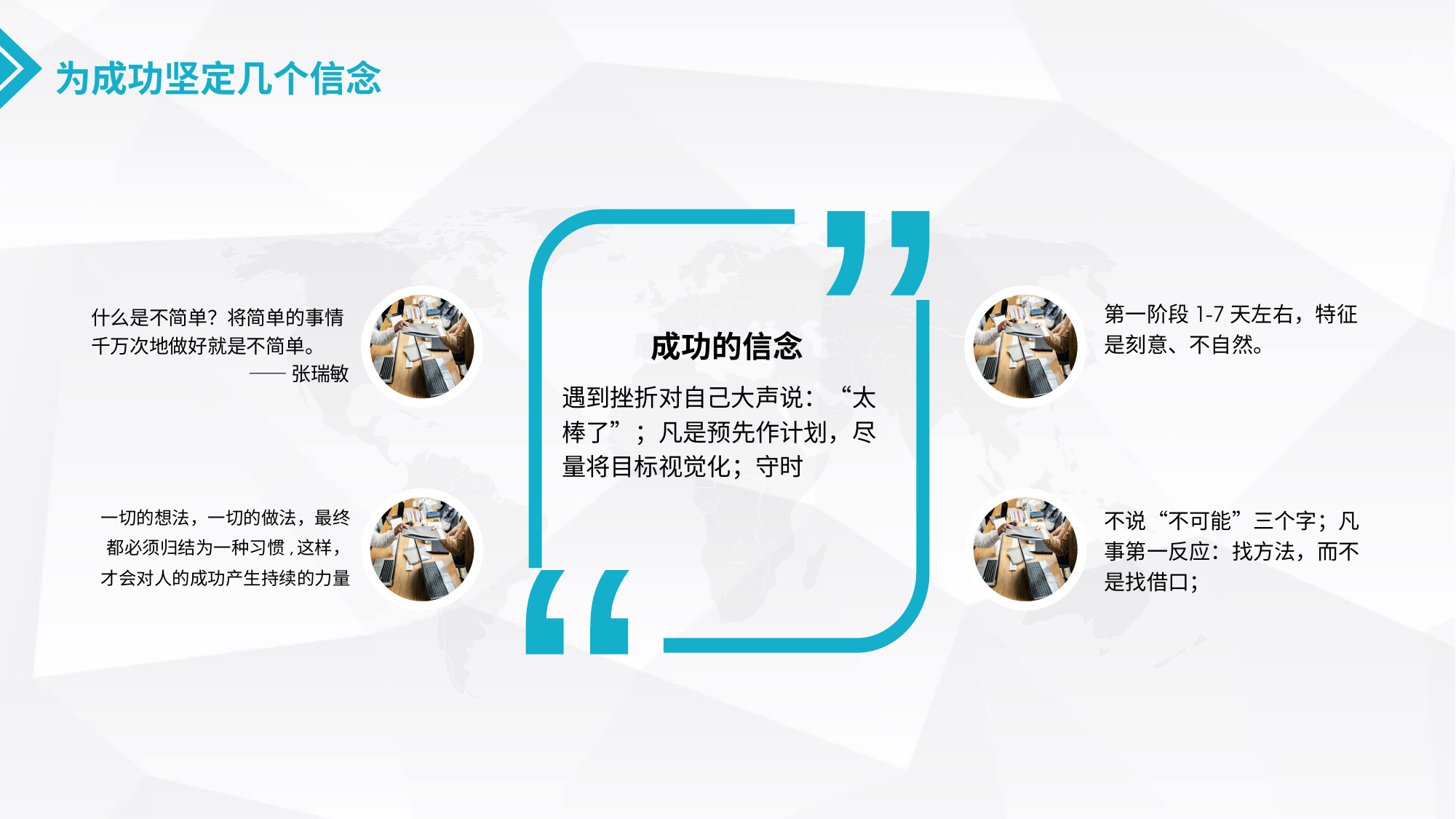

为成功坚定几个信念

“

“
成功的信念
遇到挫折对自己大声说：“太棒了”；凡是预先作计划，尽量将目标视觉化；守时

什么是不简单？将简单的事情千万次地做好就是不简单。
                                    ——张瑞敏

第一阶段1-7天左右，特征是刻意、不自然。

一切的想法，一切的做法，最终都必须归结为一种习惯,这样，才会对人的成功产生持续的力量

不说“不可能”三个字；凡事第一反应：找方法，而不是找借口；